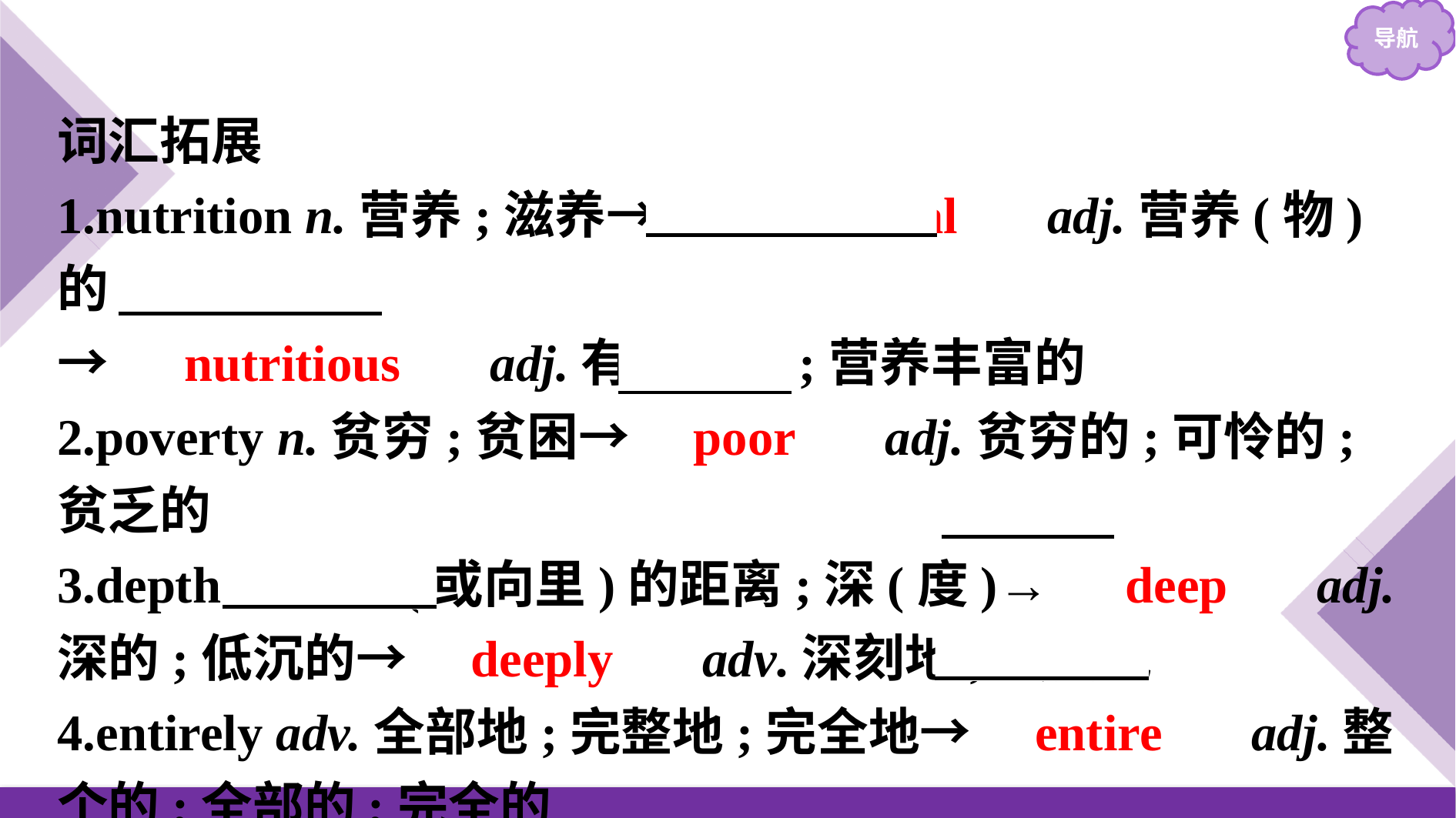

词汇拓展
1.nutrition n.营养;滋养→　nutritional　 adj.营养(物)的
→　nutritious　 adj.有营养的;营养丰富的
2.poverty n.贫穷;贫困→　poor　 adj.贫穷的;可怜的;贫乏的
3.depth n.向下(或向里)的距离;深(度)→　deep　 adj.深的;低沉的→　deeply　 adv.深刻地;强烈地
4.entirely adv.全部地;完整地;完全地→　entire　 adj.整个的;全部的;完全的